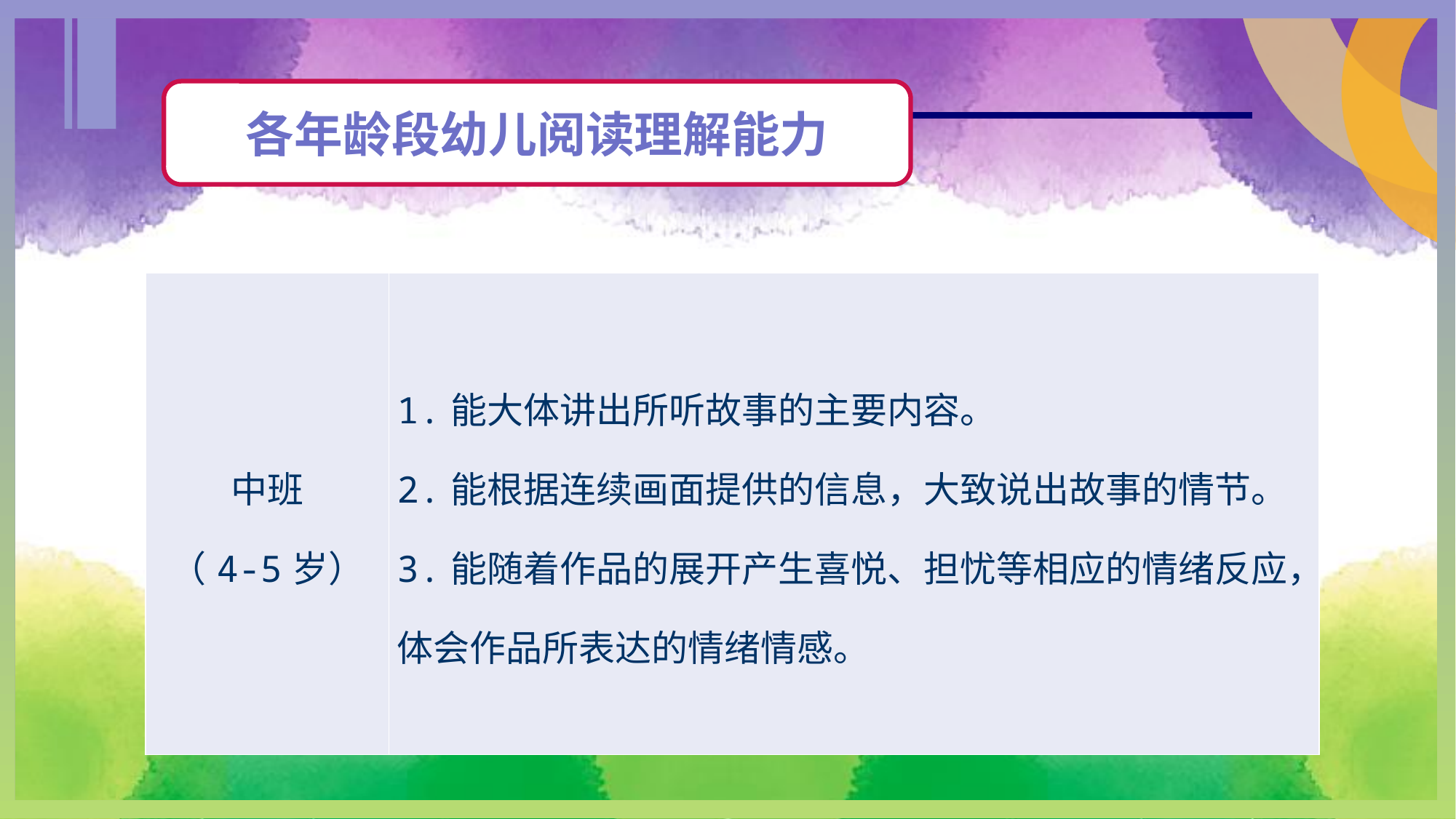

各年龄段幼儿阅读理解能力
| 中班 （4-5岁） | 1.能大体讲出所听故事的主要内容。 2.能根据连续画面提供的信息，大致说出故事的情节。 3.能随着作品的展开产生喜悦、担忧等相应的情绪反应，体会作品所表达的情绪情感。 |
| --- | --- |